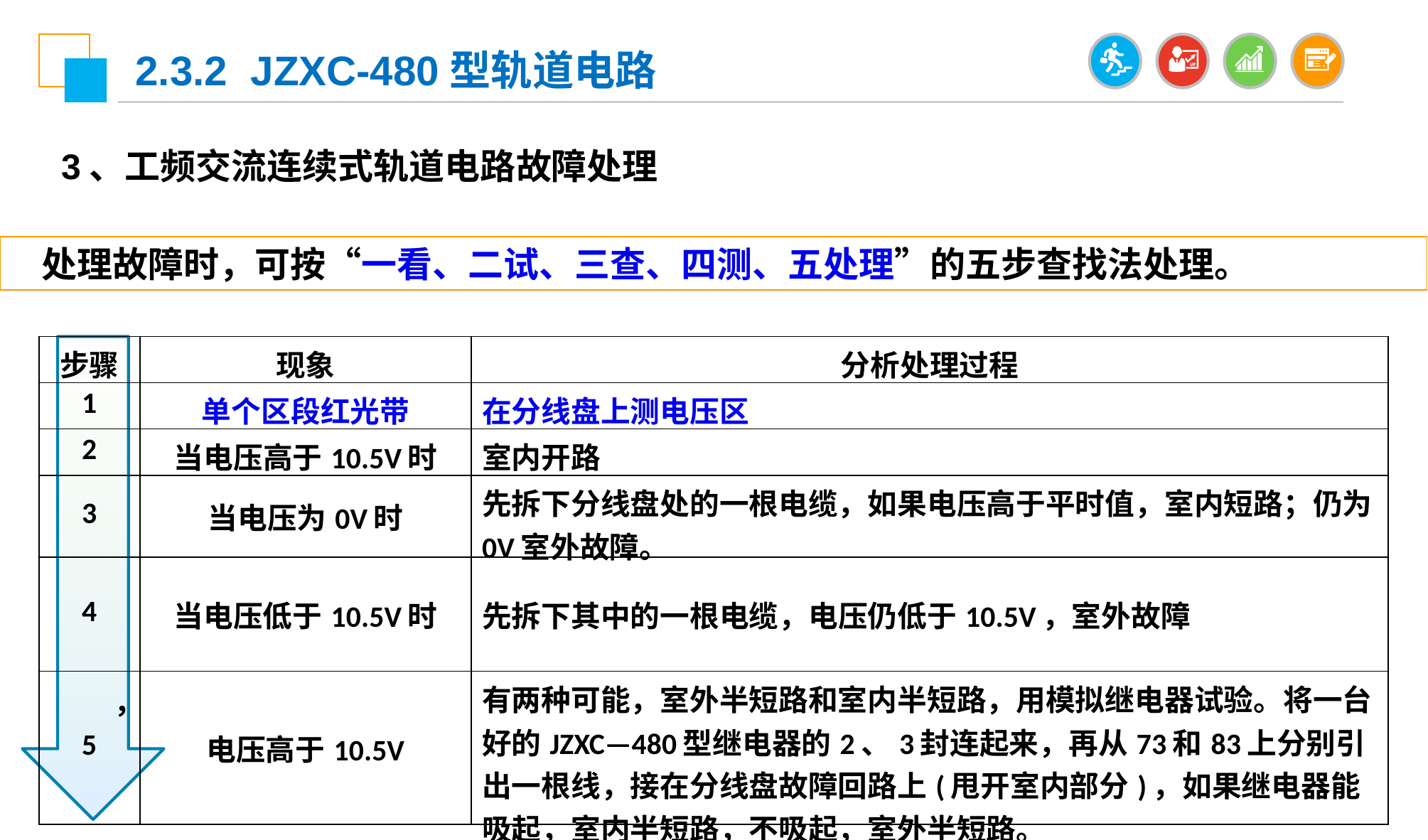

2.3.2  JZXC-480型轨道电路
3、工频交流连续式轨道电路故障处理
处理故障时，可按“一看、二试、三查、四测、五处理”的五步查找法处理。

| 步骤 | 现象 | 分析处理过程 |
| --- | --- | --- |
| 1 | 单个区段红光带 | 在分线盘上测电压区 |
| 2 | 当电压高于10.5V时 | 室内开路 |
| 3 | 当电压为0V时 | 先拆下分线盘处的一根电缆，如果电压高于平时值，室内短路；仍为0V室外故障。 |
| 4 | 当电压低于10.5V时 | 先拆下其中的一根电缆，电压仍低于10.5V，室外故障 |
| 5 | 电压高于10.5V | 有两种可能，室外半短路和室内半短路，用模拟继电器试验。将一台好的JZXC—480型继电器的2、3封连起来，再从73和83上分别引出一根线，接在分线盘故障回路上(甩开室内部分)，如果继电器能吸起，室内半短路，不吸起，室外半短路。 |
，